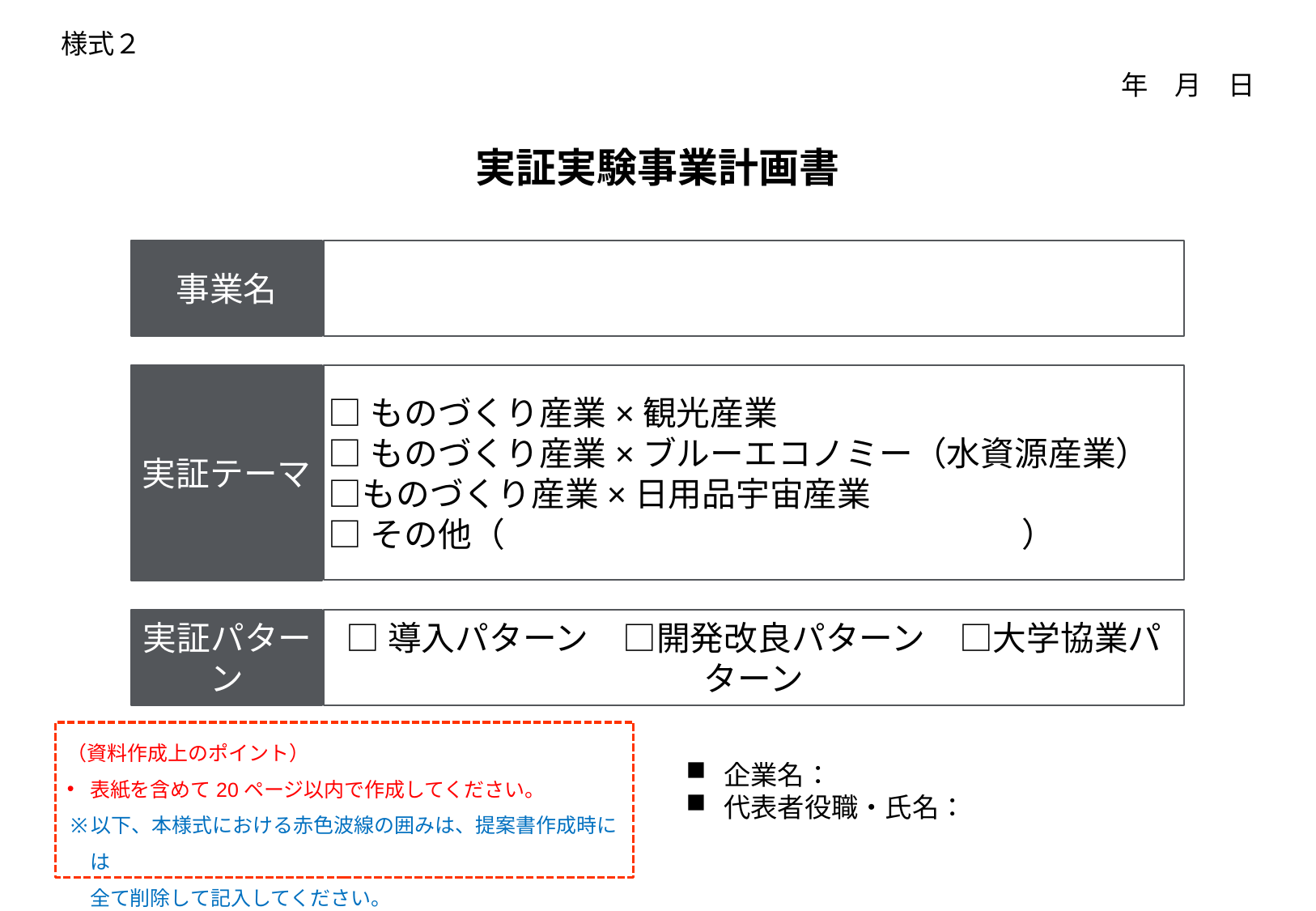

年　月　日
事業名

実証テーマ
□ものづくり産業×観光産業
□ものづくり産業×ブルーエコノミー（水資源産業）
□ものづくり産業×日用品宇宙産業
□その他（                                                                     ）
実証パターン
□導入パターン　□開発改良パターン　□大学協業パターン
（資料作成上のポイント）
表紙を含めて20ページ以内で作成してください。
以下、本様式における赤色波線の囲みは、提案書作成時には
全て削除して記入してください。
企業名：
代表者役職・氏名：